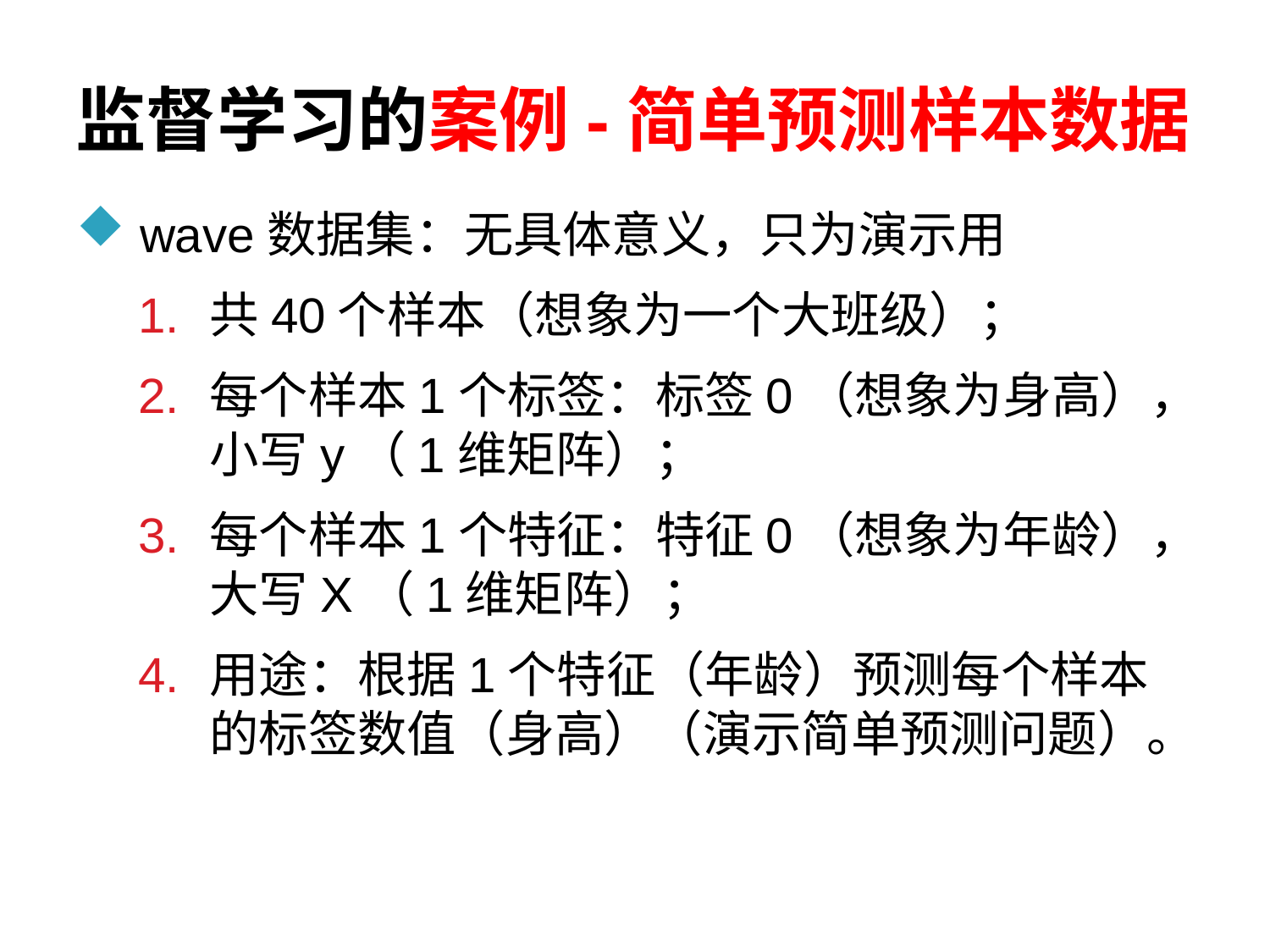

# 监督学习的案例-简单预测样本数据
wave数据集：无具体意义，只为演示用
共40个样本（想象为一个大班级）；
每个样本1个标签：标签0（想象为身高），小写y（1维矩阵）；
每个样本1个特征：特征0（想象为年龄），大写X（1维矩阵）；
用途：根据1个特征（年龄）预测每个样本的标签数值（身高）（演示简单预测问题）。